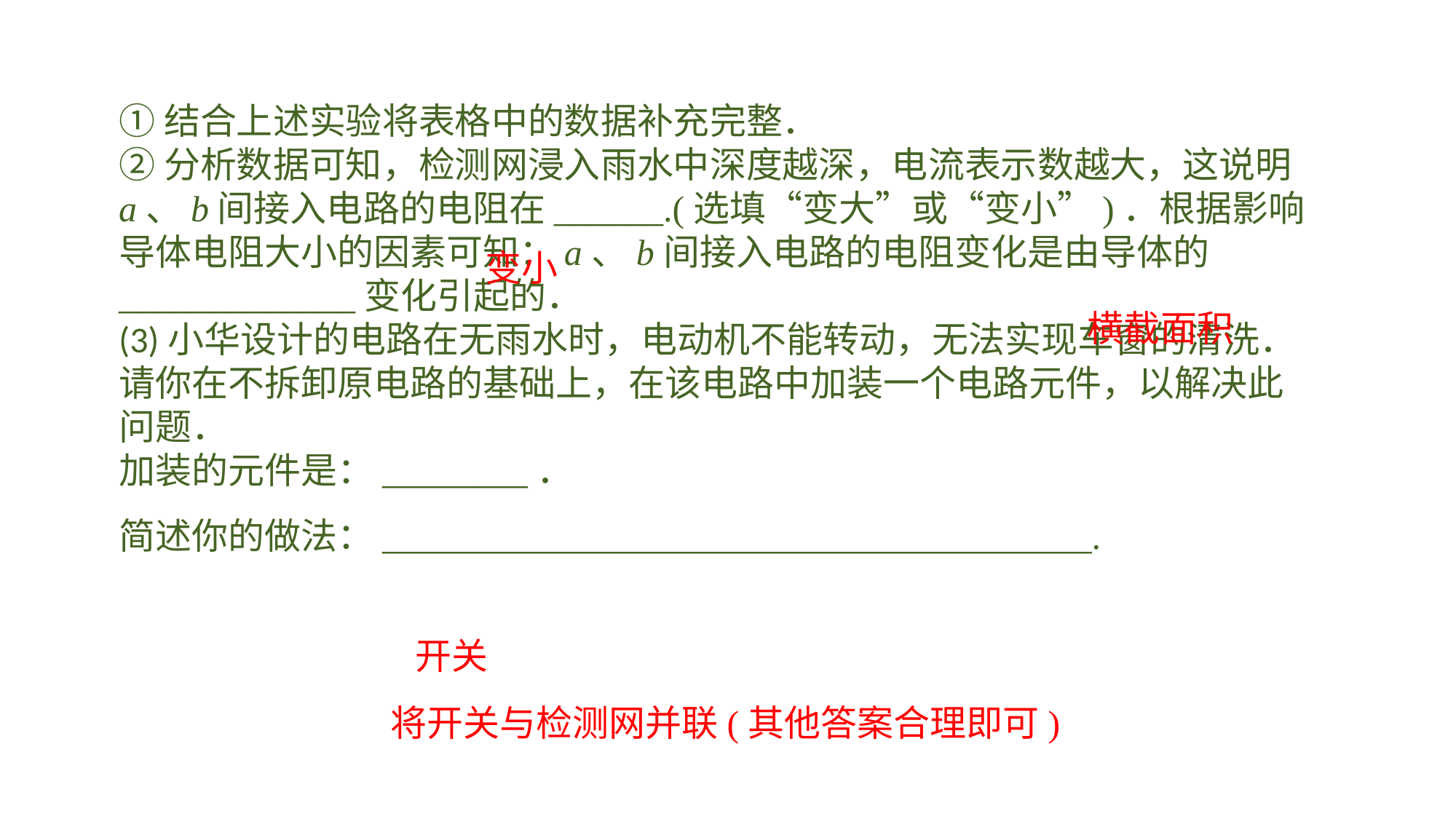

①结合上述实验将表格中的数据补充完整．②分析数据可知，检测网浸入雨水中深度越深，电流表示数越大，这说明a、b间接入电路的电阻在______.(选填“变大”或“变小”)．根据影响导体电阻大小的因素可知：a、b间接入电路的电阻变化是由导体的_____________变化引起的．(3)小华设计的电路在无雨水时，电动机不能转动，无法实现车窗的清洗．请你在不拆卸原电路的基础上，在该电路中加装一个电路元件，以解决此问题．加装的元件是：________．简述你的做法：_______________________________________.
变小
横截面积
开关
将开关与检测网并联(其他答案合理即可)